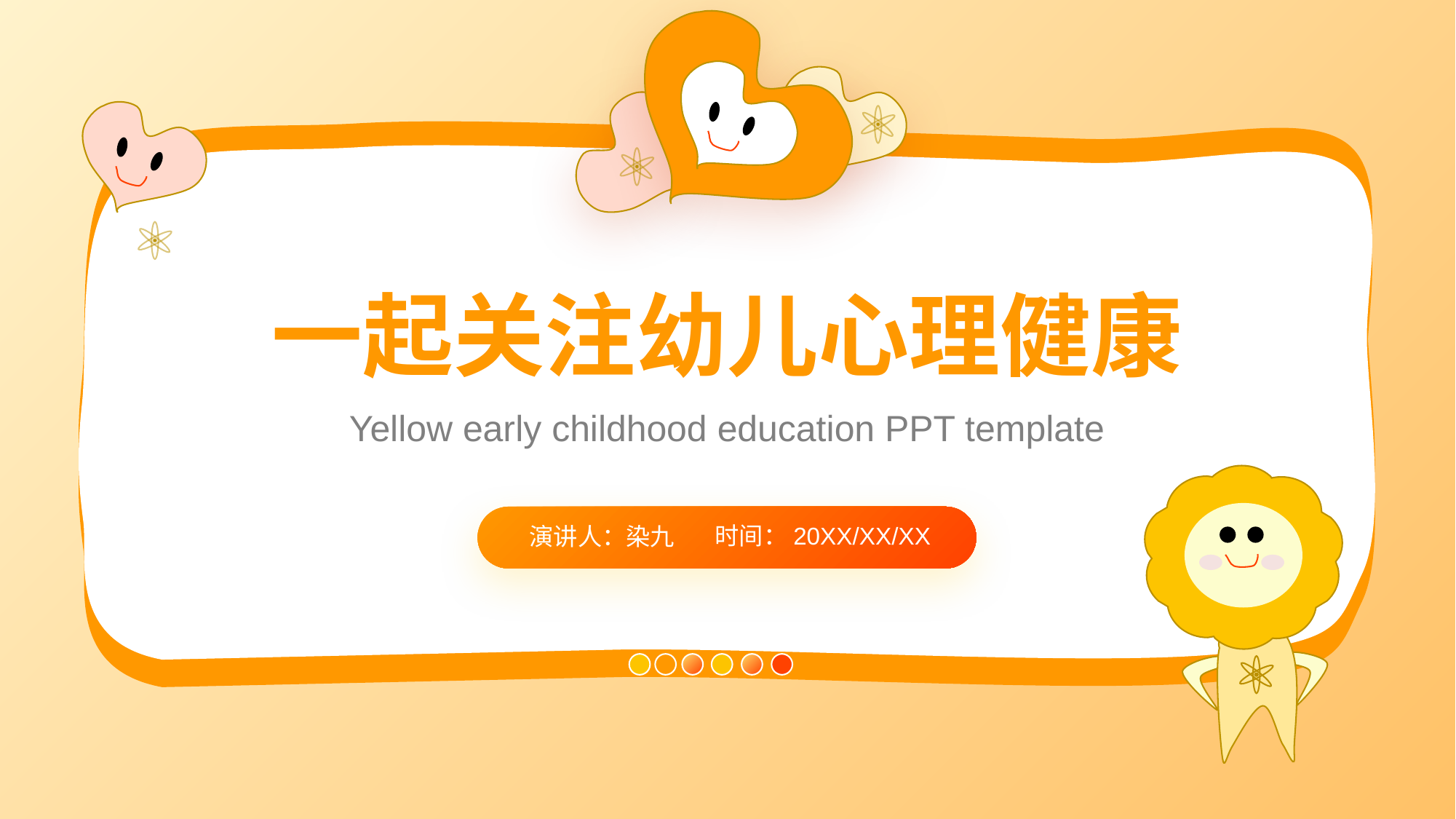

一起关注幼儿心理健康
Yellow early childhood education PPT template
时间：20XX/XX/XX
演讲人：染九